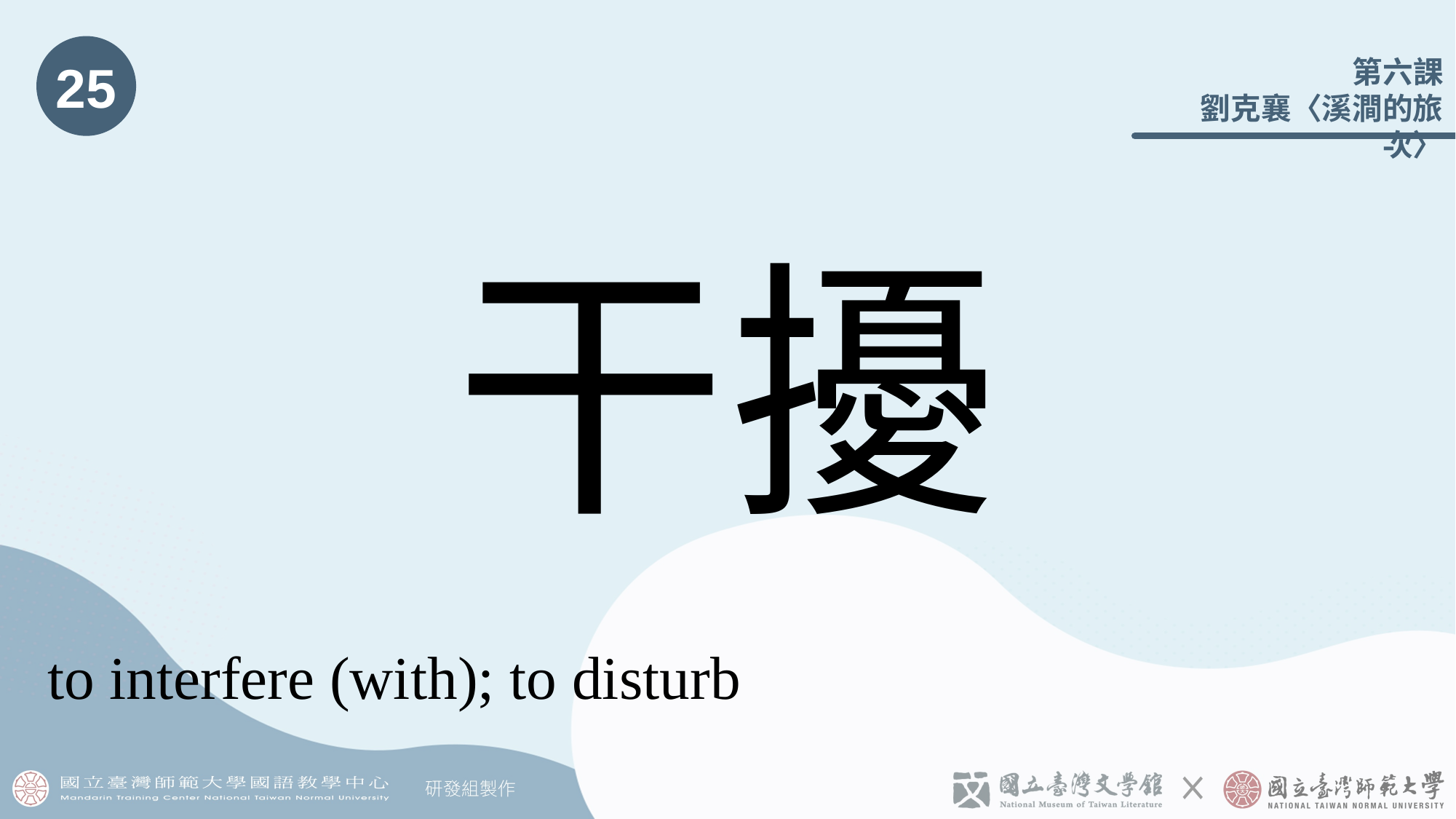

25
# 干擾
to interfere (with); to disturb